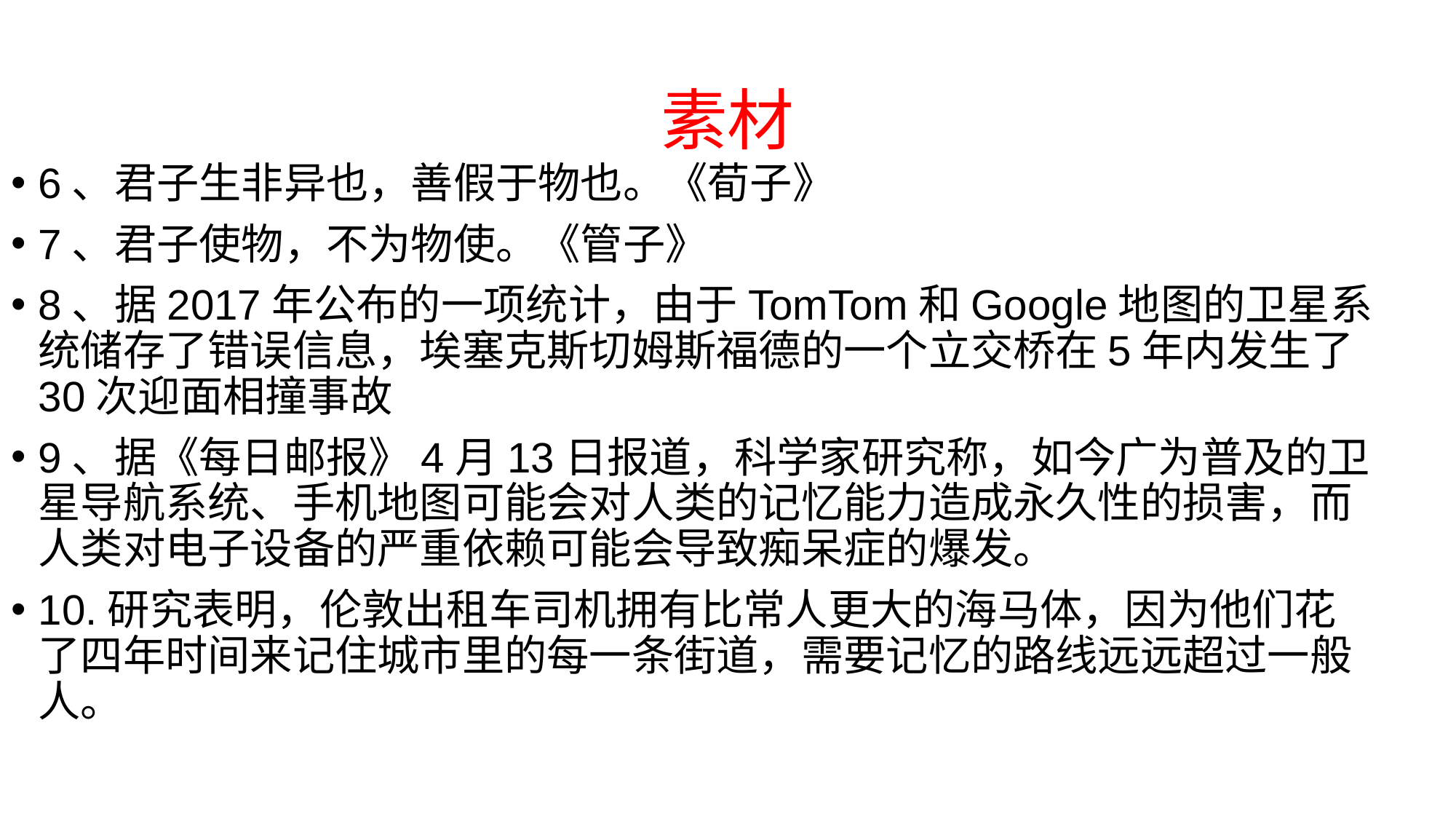

# 素材
6、君子生非异也，善假于物也。《荀子》
7、君子使物，不为物使。《管子》
8、据2017年公布的一项统计，由于TomTom和Google地图的卫星系统储存了错误信息，埃塞克斯切姆斯福德的一个立交桥在5年内发生了30次迎面相撞事故
9、据《每日邮报》4月13日报道，科学家研究称，如今广为普及的卫星导航系统、手机地图可能会对人类的记忆能力造成永久性的损害，而人类对电子设备的严重依赖可能会导致痴呆症的爆发。
10.研究表明，伦敦出租车司机拥有比常人更大的海马体，因为他们花了四年时间来记住城市里的每一条街道，需要记忆的路线远远超过一般人。